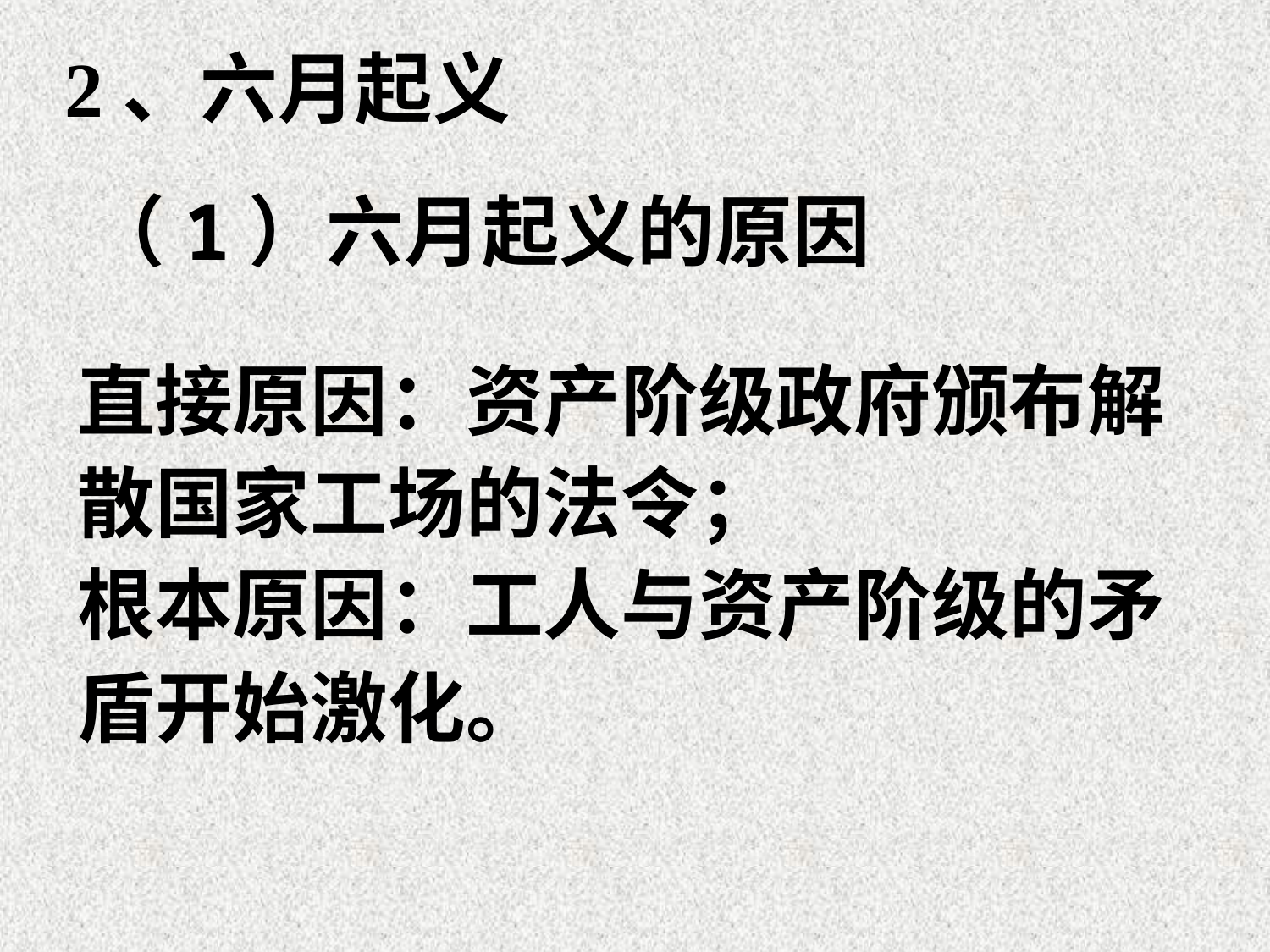

2、六月起义
（1）六月起义的原因
直接原因：资产阶级政府颁布解散国家工场的法令；
根本原因：工人与资产阶级的矛盾开始激化。